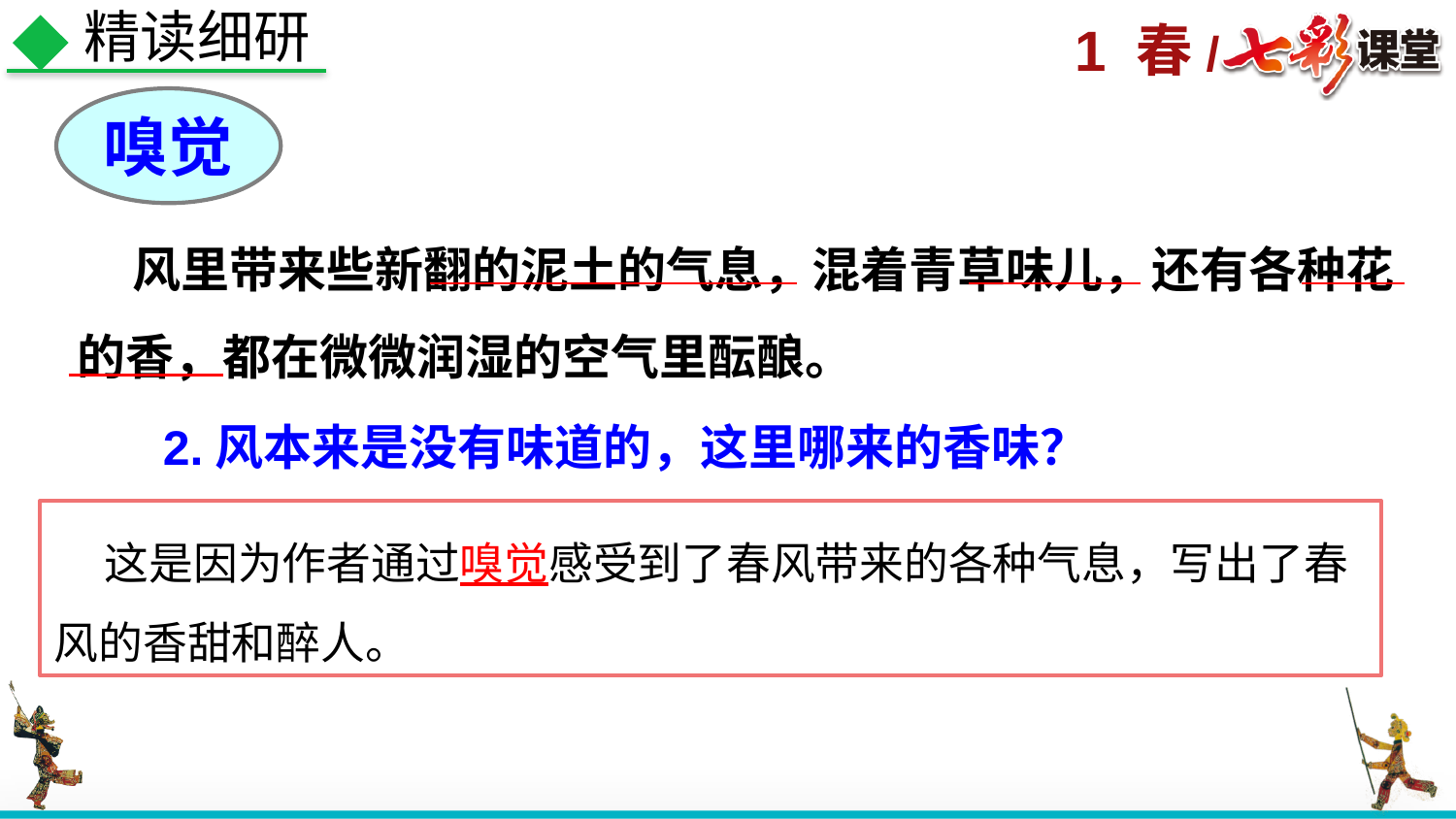

精读细研

嗅觉
    风里带来些新翻的泥土的气息，混着青草味儿，还有各种花的香，都在微微润湿的空气里酝酿。
2.风本来是没有味道的，这里哪来的香味？
    这是因为作者通过嗅觉感受到了春风带来的各种气息，写出了春风的香甜和醉人。